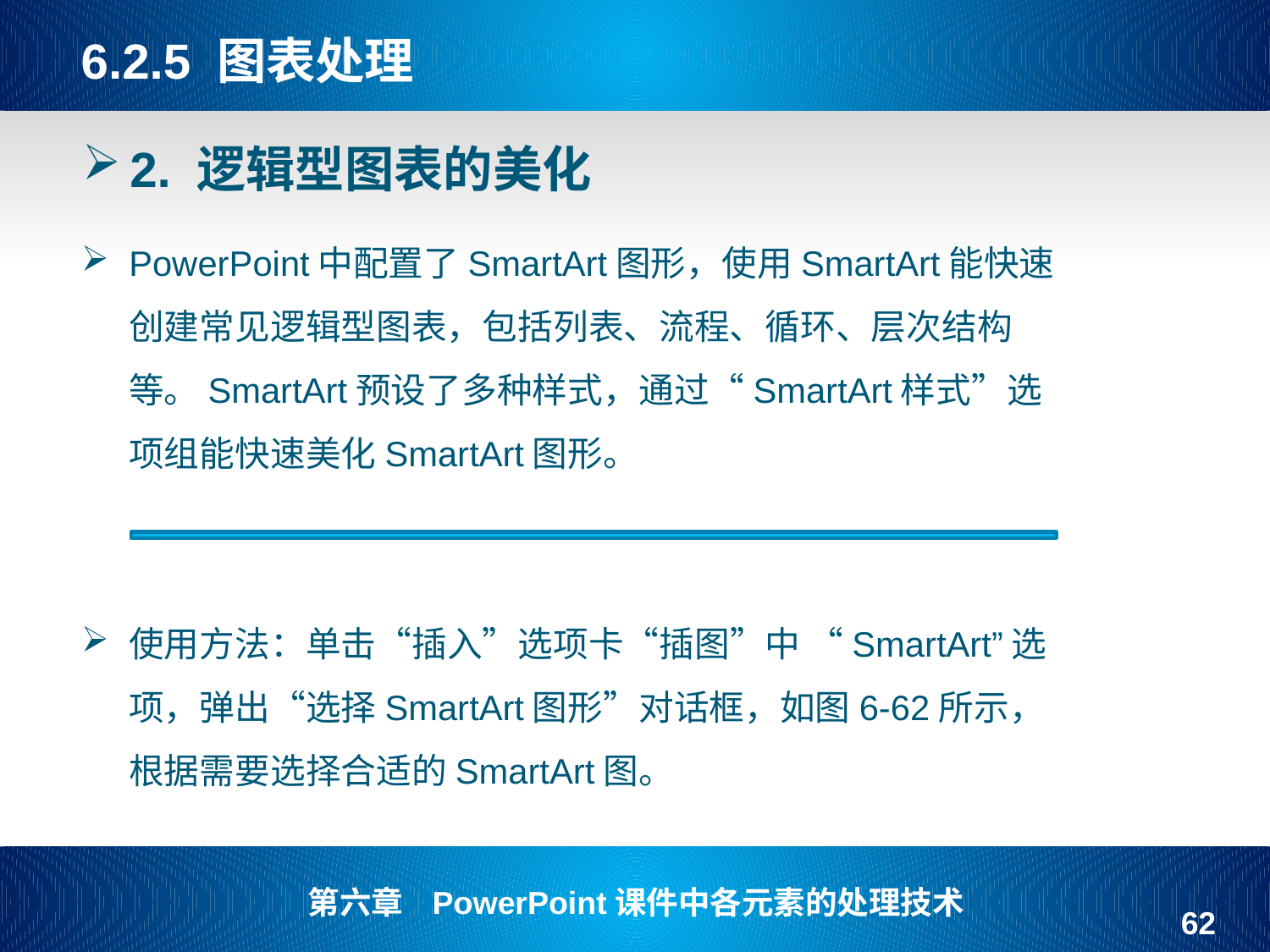

6.2.5 图表处理
# 2. 逻辑型图表的美化
PowerPoint中配置了SmartArt图形，使用SmartArt能快速创建常见逻辑型图表，包括列表、流程、循环、层次结构等。SmartArt预设了多种样式，通过“SmartArt样式”选项组能快速美化SmartArt图形。

使用方法：单击“插入”选项卡“插图”中 “SmartArt”选项，弹出“选择SmartArt图形”对话框，如图6-62所示，根据需要选择合适的SmartArt图。

62